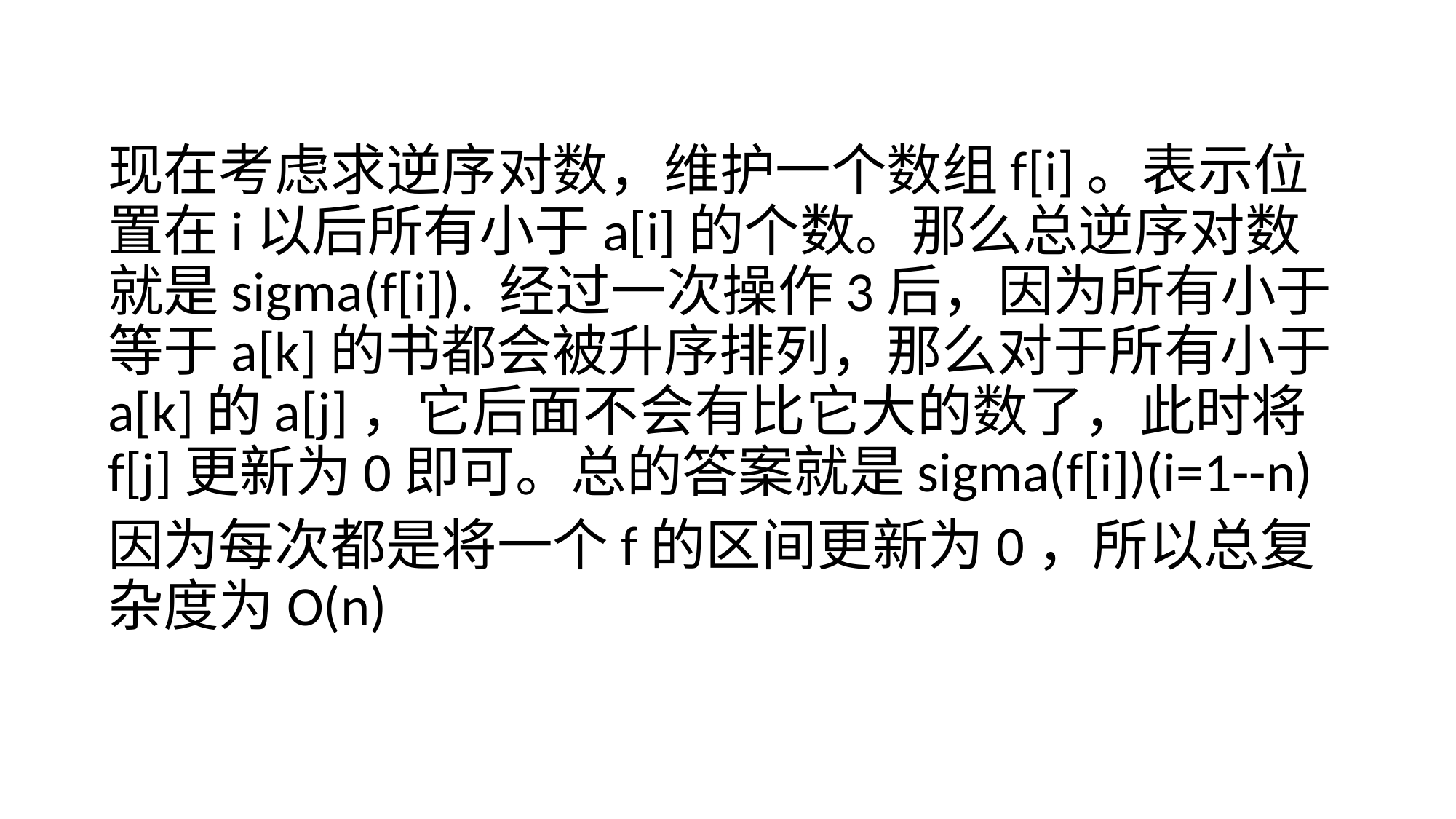

现在考虑求逆序对数，维护一个数组f[i]。表示位置在i以后所有小于a[i]的个数。那么总逆序对数就是sigma(f[i]). 经过一次操作3后，因为所有小于等于a[k]的书都会被升序排列，那么对于所有小于a[k]的a[j]，它后面不会有比它大的数了，此时将f[j]更新为0即可。总的答案就是sigma(f[i])(i=1--n)
因为每次都是将一个f的区间更新为0，所以总复杂度为O(n)